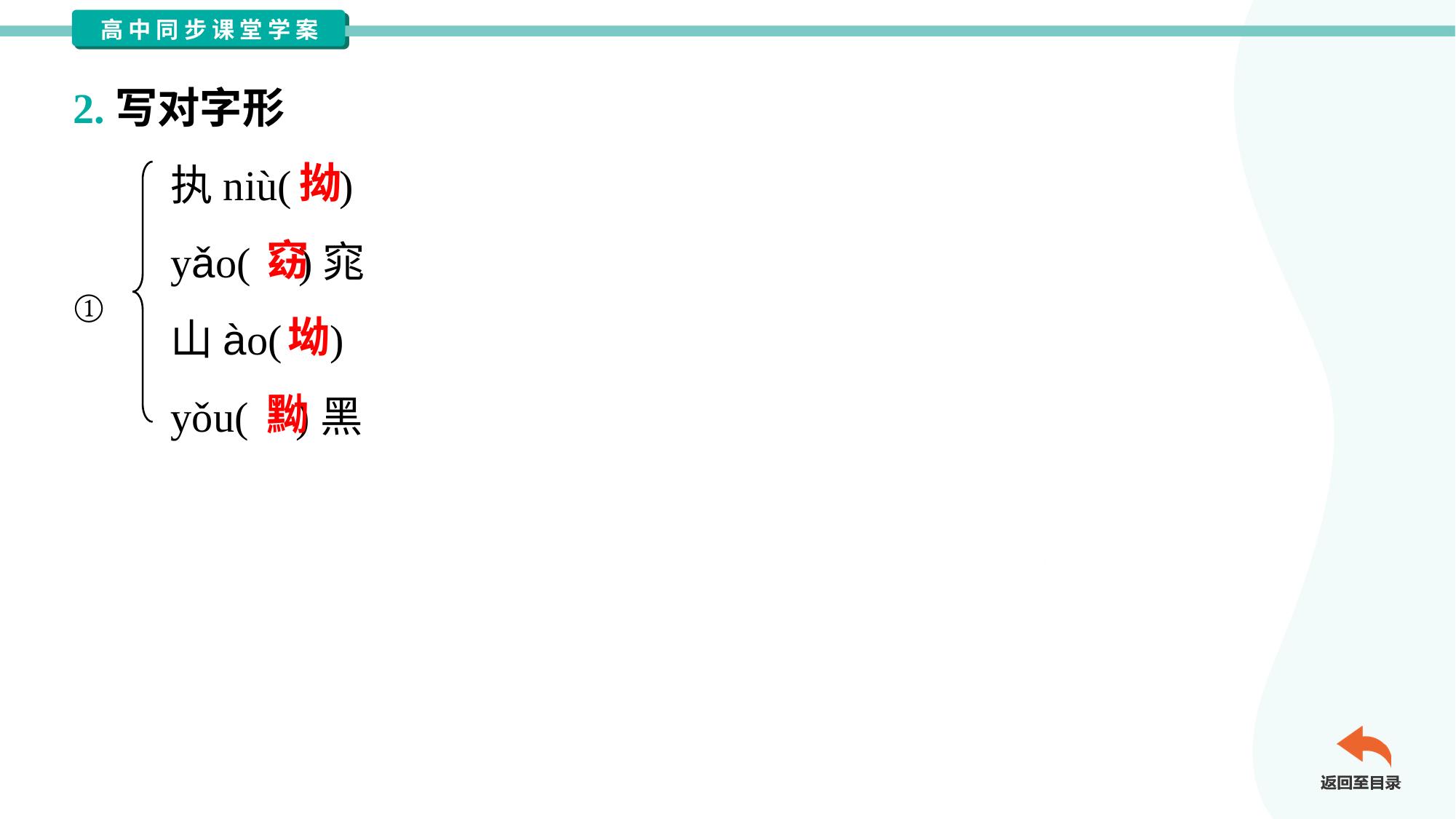

2.写对字形
执niù(    )
yǎo(    )窕
山ào(    )
yǒu(    )黑
拗

窈
①

坳
黝